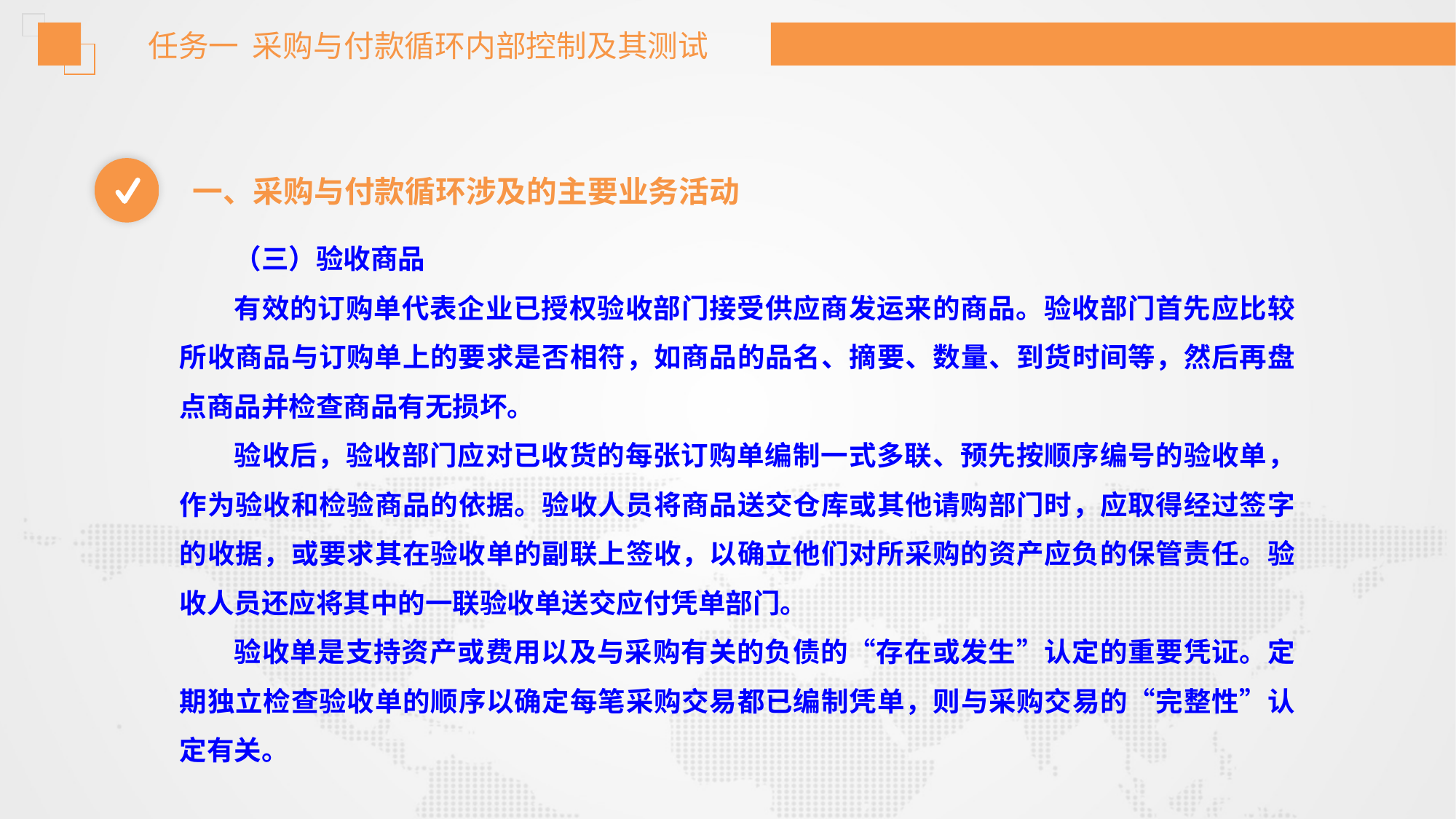

任务一  采购与付款循环内部控制及其测试

一、采购与付款循环涉及的主要业务活动
（三）验收商品
有效的订购单代表企业已授权验收部门接受供应商发运来的商品。验收部门首先应比较所收商品与订购单上的要求是否相符，如商品的品名、摘要、数量、到货时间等，然后再盘点商品并检查商品有无损坏。
验收后，验收部门应对已收货的每张订购单编制一式多联、预先按顺序编号的验收单，作为验收和检验商品的依据。验收人员将商品送交仓库或其他请购部门时，应取得经过签字的收据，或要求其在验收单的副联上签收，以确立他们对所采购的资产应负的保管责任。验收人员还应将其中的一联验收单送交应付凭单部门。
验收单是支持资产或费用以及与采购有关的负债的“存在或发生”认定的重要凭证。定期独立检查验收单的顺序以确定每笔采购交易都已编制凭单，则与采购交易的“完整性”认定有关。